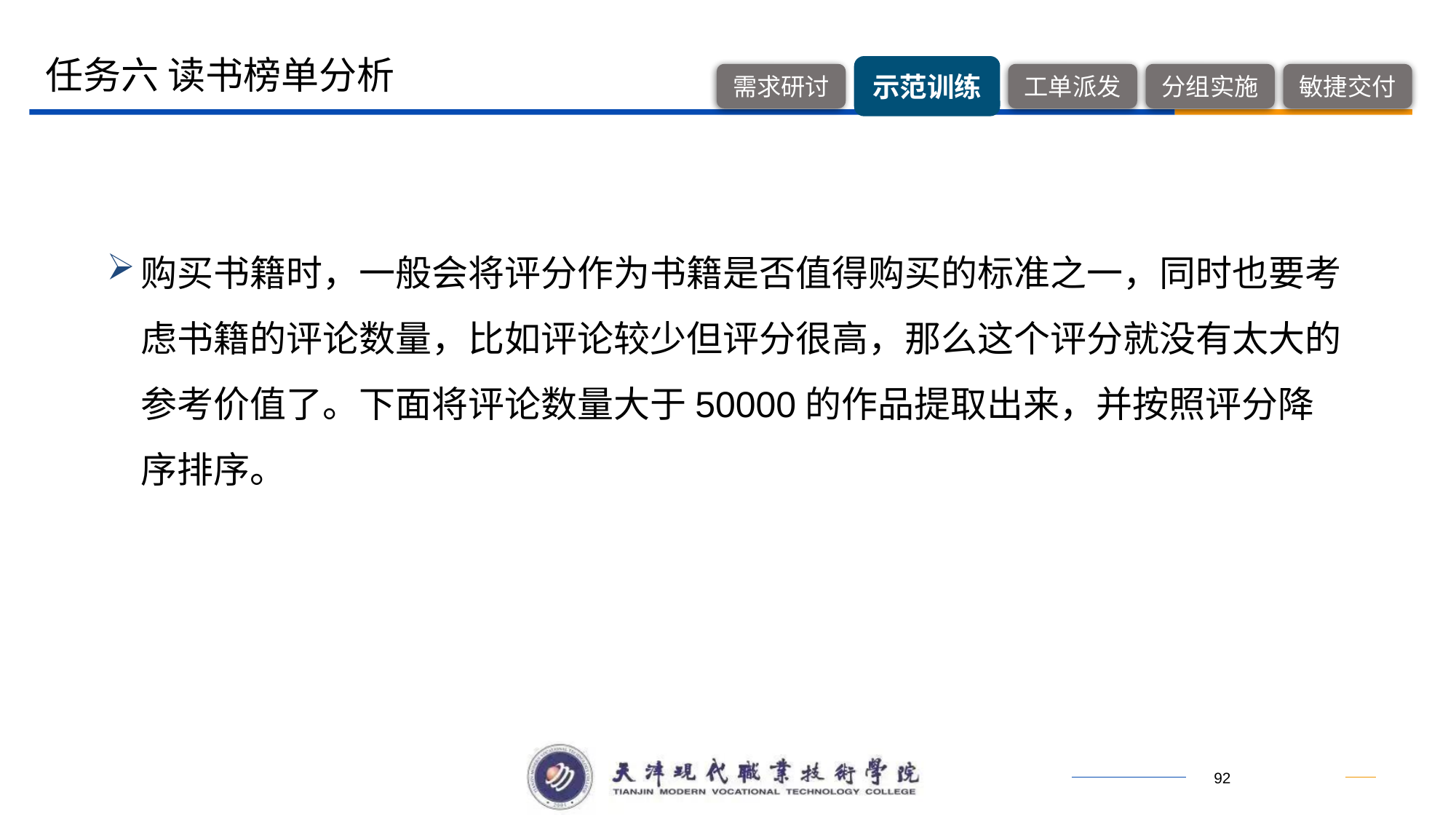

任务六 读书榜单分析

购买书籍时，一般会将评分作为书籍是否值得购买的标准之一，同时也要考虑书籍的评论数量，比如评论较少但评分很高，那么这个评分就没有太大的参考价值了。下面将评论数量大于50000的作品提取出来，并按照评分降序排序。